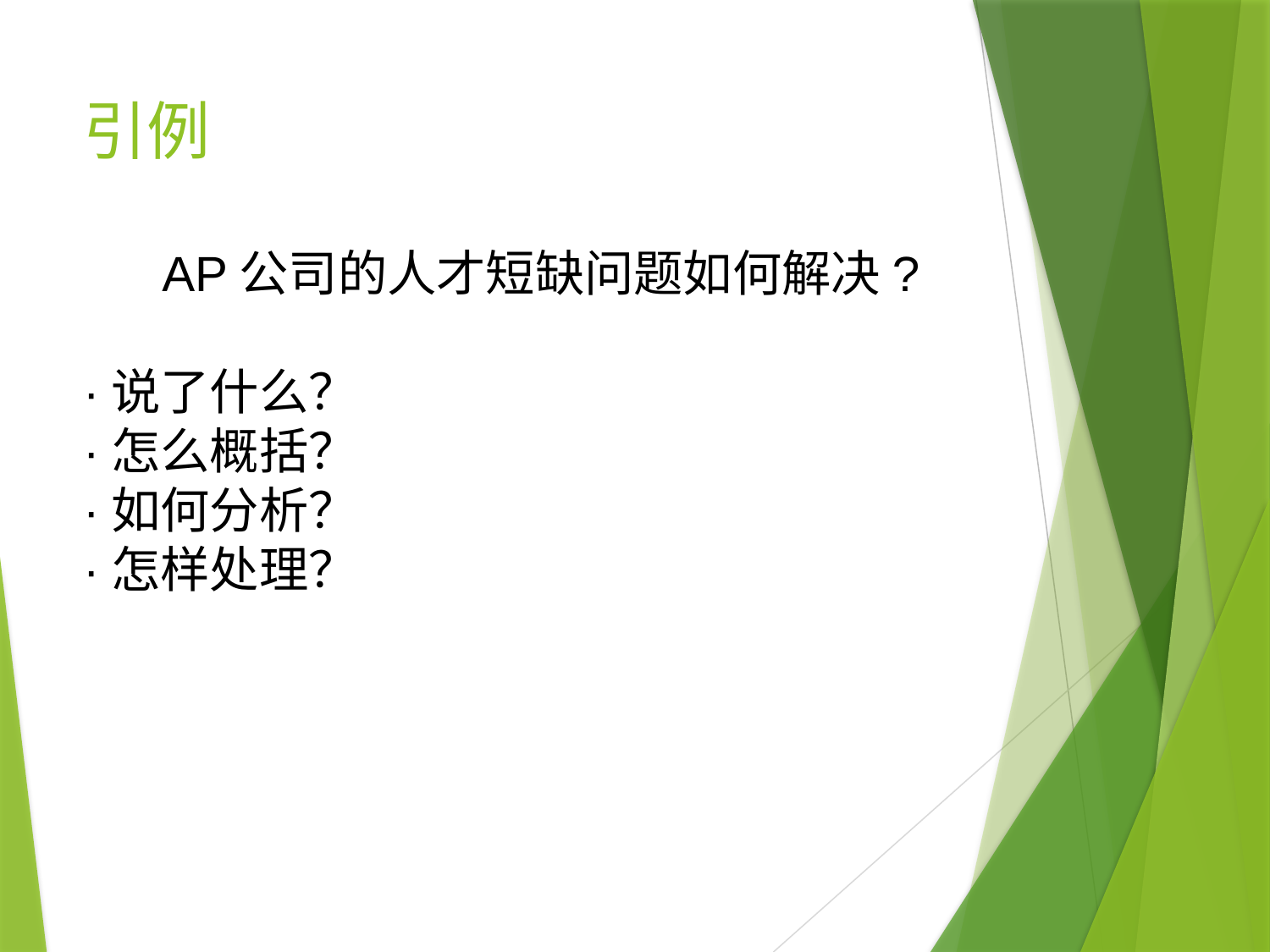

# 引例
AP公司的人才短缺问题如何解决?

·说了什么？
·怎么概括？
·如何分析？
·怎样处理？